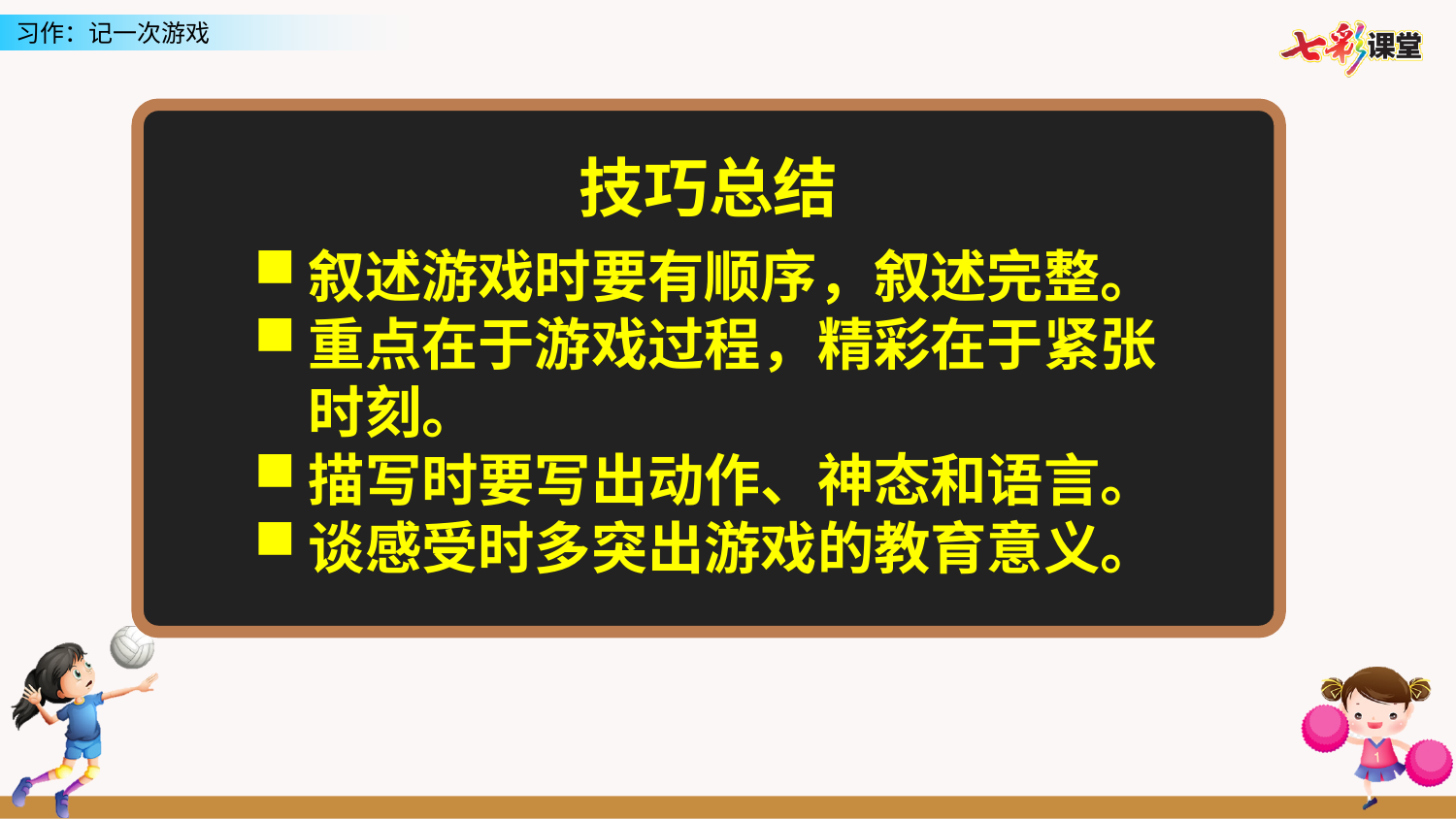

技巧总结
叙述游戏时要有顺序，叙述完整。
重点在于游戏过程，精彩在于紧张时刻。
描写时要写出动作、神态和语言。
谈感受时多突出游戏的教育意义。